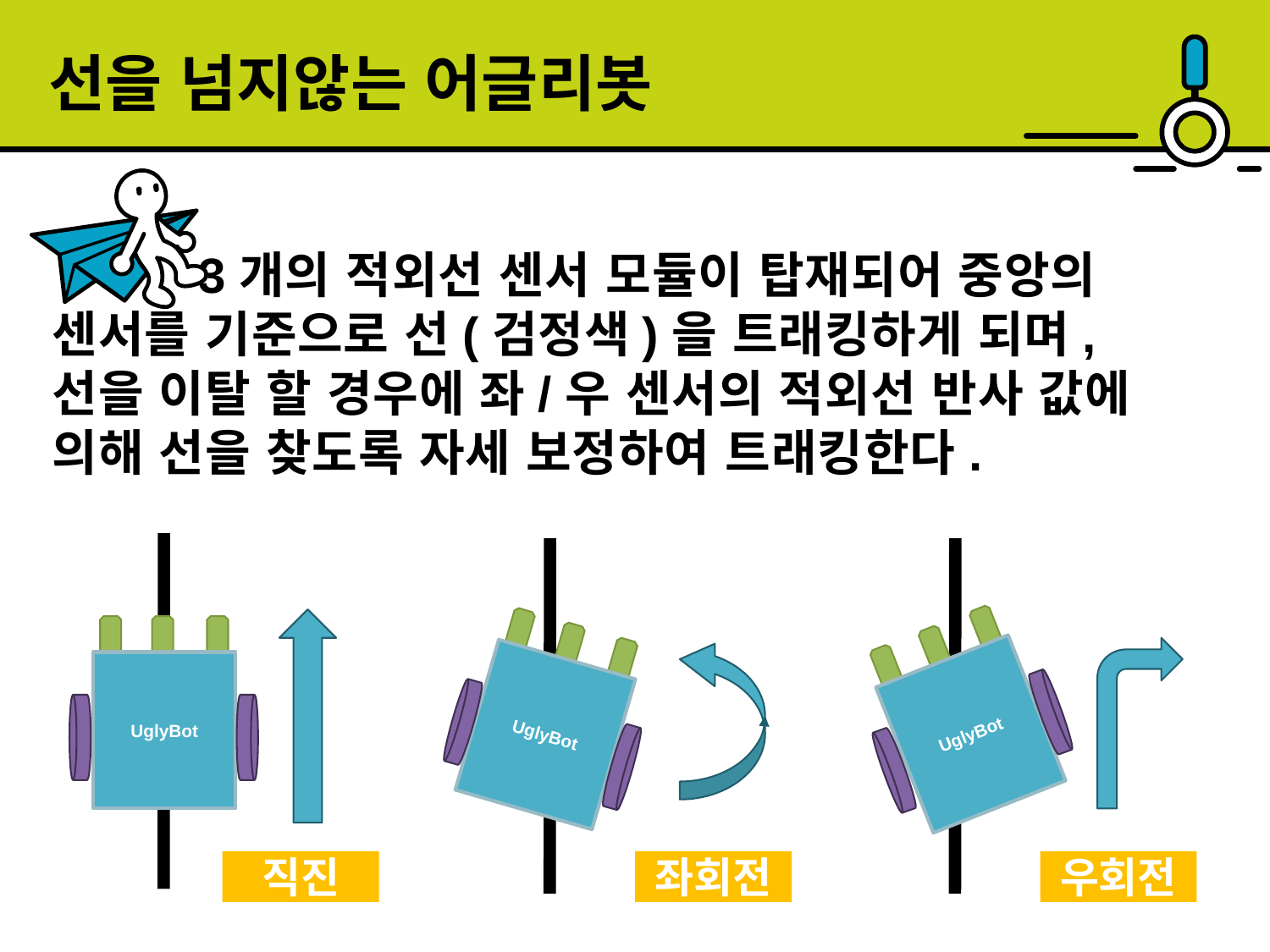

선을 넘지않는 어글리봇

          3개의 적외선 센서 모듈이 탑재되어 중앙의 센서를 기준으로 선(검정색)을 트래킹하게 되며, 선을 이탈 할 경우에 좌/우 센서의 적외선 반사 값에 의해 선을 찾도록 자세 보정하여 트래킹한다.

UglyBot
UglyBot
UglyBot

직진
좌회전
우회전